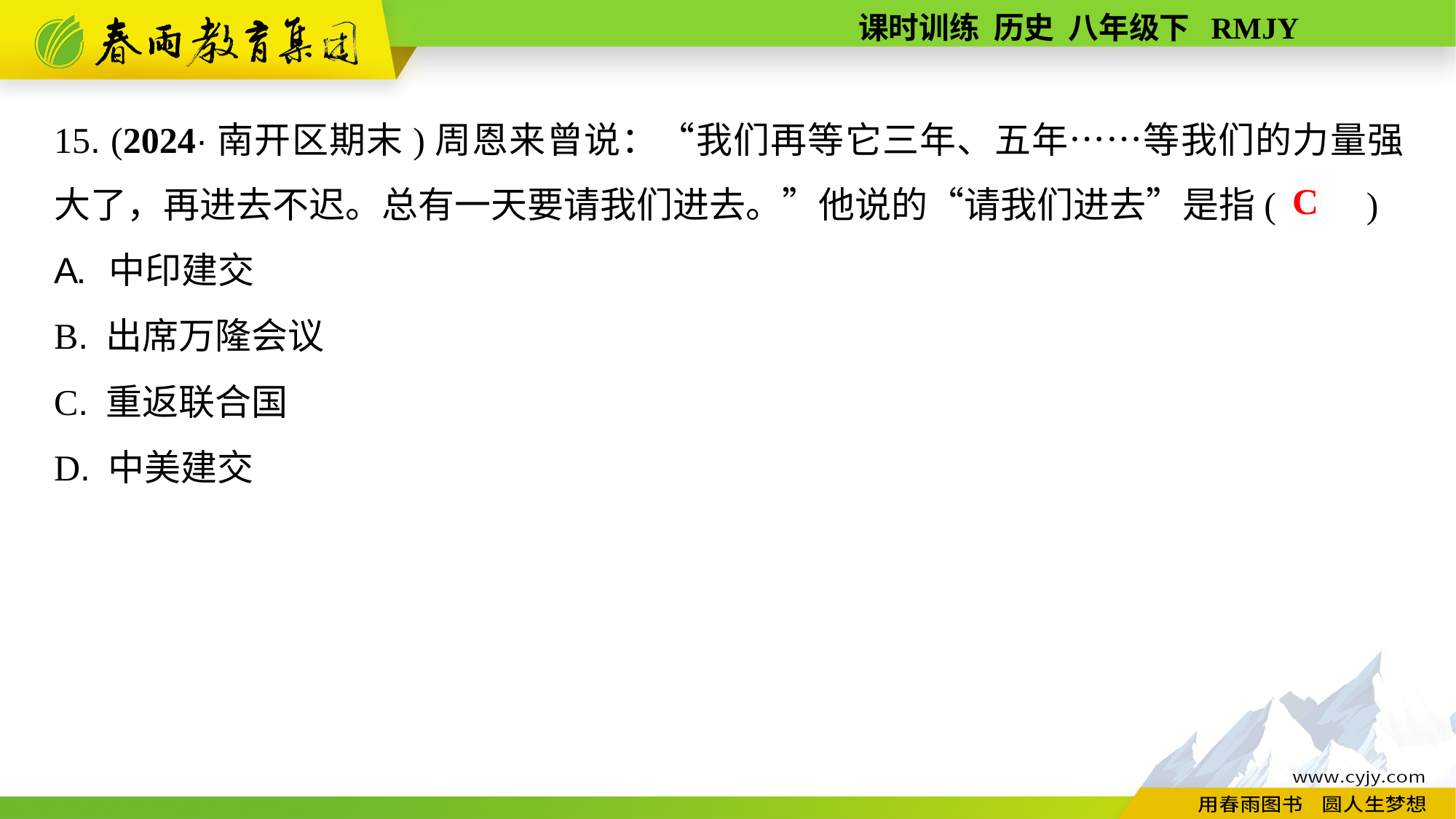

15. (2024·南开区期末)周恩来曾说：“我们再等它三年、五年……等我们的力量强大了，再进去不迟。总有一天要请我们进去。”他说的“请我们进去”是指(　　)
中印建交
B. 出席万隆会议
C. 重返联合国
D. 中美建交
C